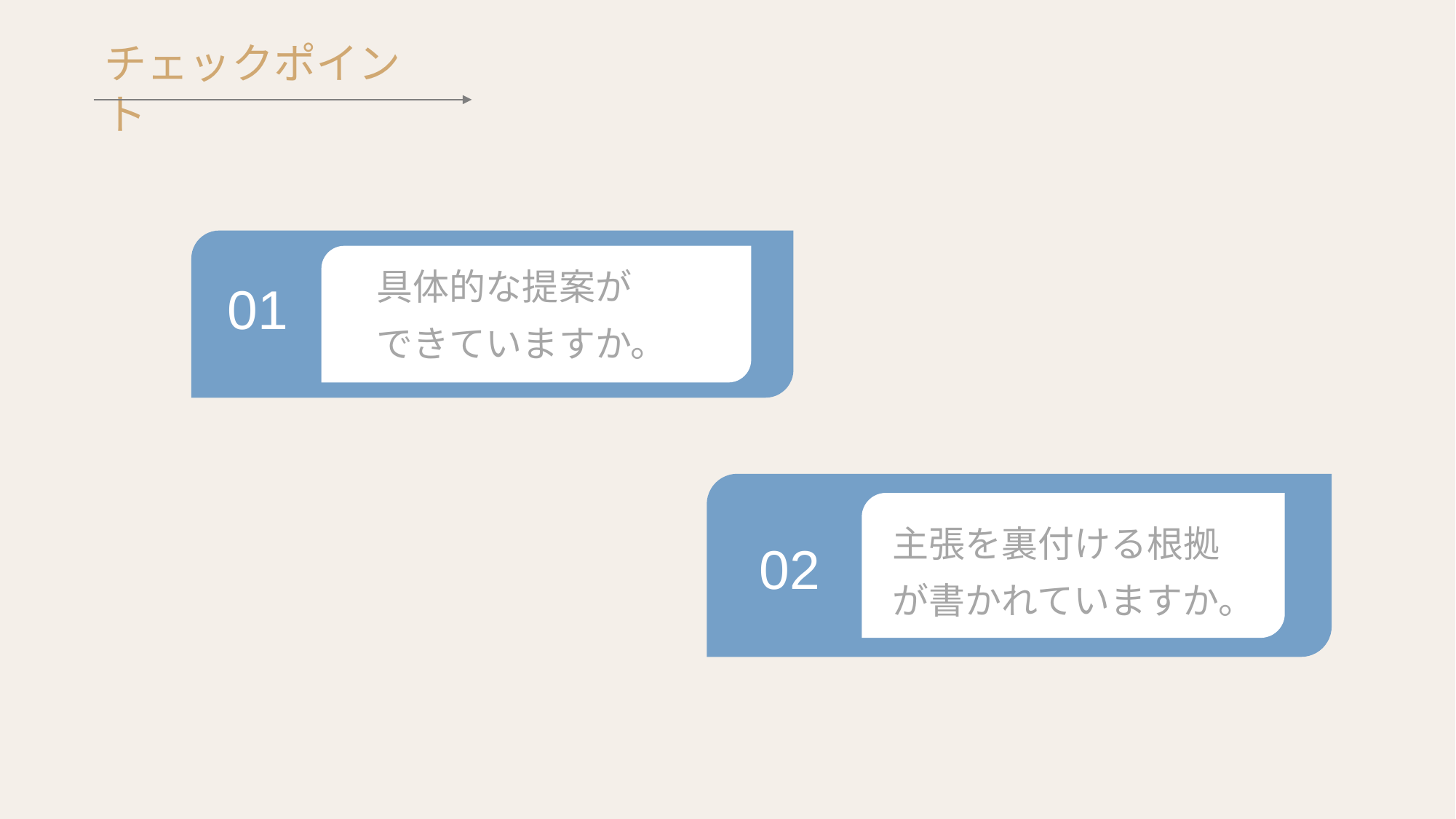

チェックポイント

具体的な提案が
できていますか。

01

主張を裏付ける根拠が書かれていますか。
02